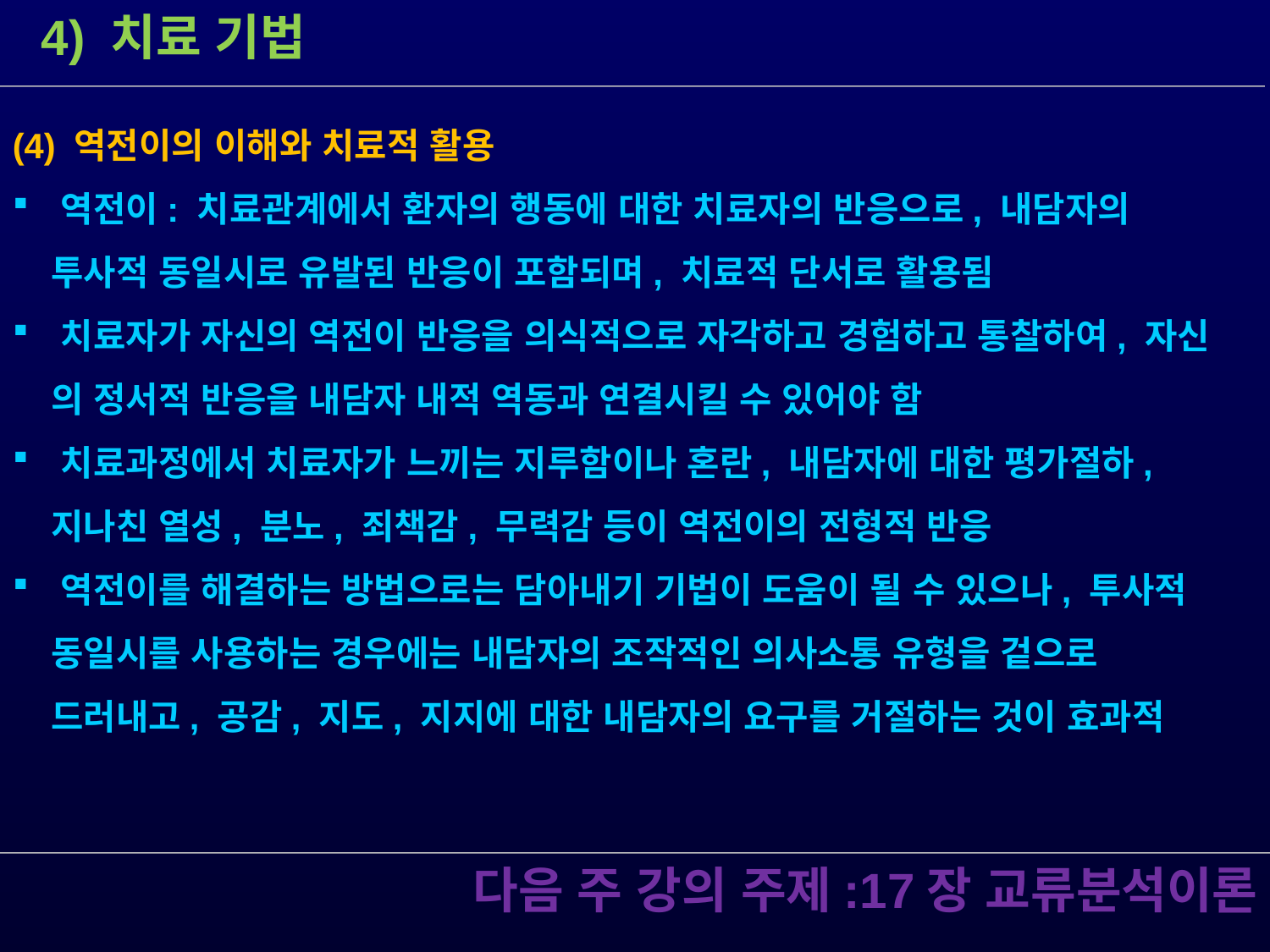

4) 치료 기법

(4) 역전이의 이해와 치료적 활용
 역전이: 치료관계에서 환자의 행동에 대한 치료자의 반응으로, 내담자의
   투사적 동일시로 유발된 반응이 포함되며, 치료적 단서로 활용됨
 치료자가 자신의 역전이 반응을 의식적으로 자각하고 경험하고 통찰하여, 자신
   의 정서적 반응을 내담자 내적 역동과 연결시킬 수 있어야 함
 치료과정에서 치료자가 느끼는 지루함이나 혼란, 내담자에 대한 평가절하,
   지나친 열성, 분노, 죄책감, 무력감 등이 역전이의 전형적 반응
 역전이를 해결하는 방법으로는 담아내기 기법이 도움이 될 수 있으나, 투사적
   동일시를 사용하는 경우에는 내담자의 조작적인 의사소통 유형을 겉으로
   드러내고, 공감, 지도, 지지에 대한 내담자의 요구를 거절하는 것이 효과적
 다음 주 강의 주제:17장 교류분석이론